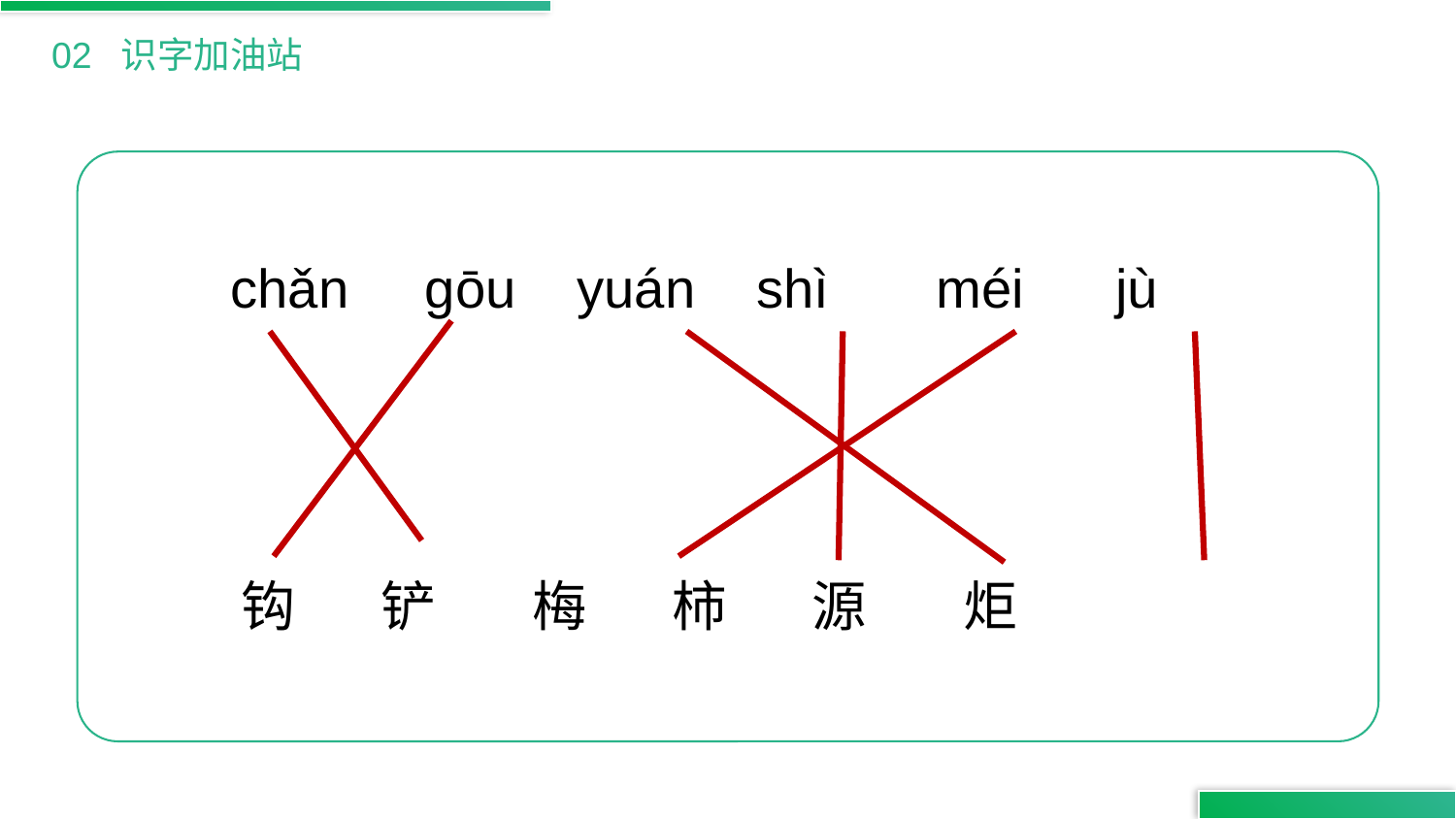

02  识字加油站
chǎn     gōu    yuán    shì       méi      jù
钩       铲        梅       柿       源        炬